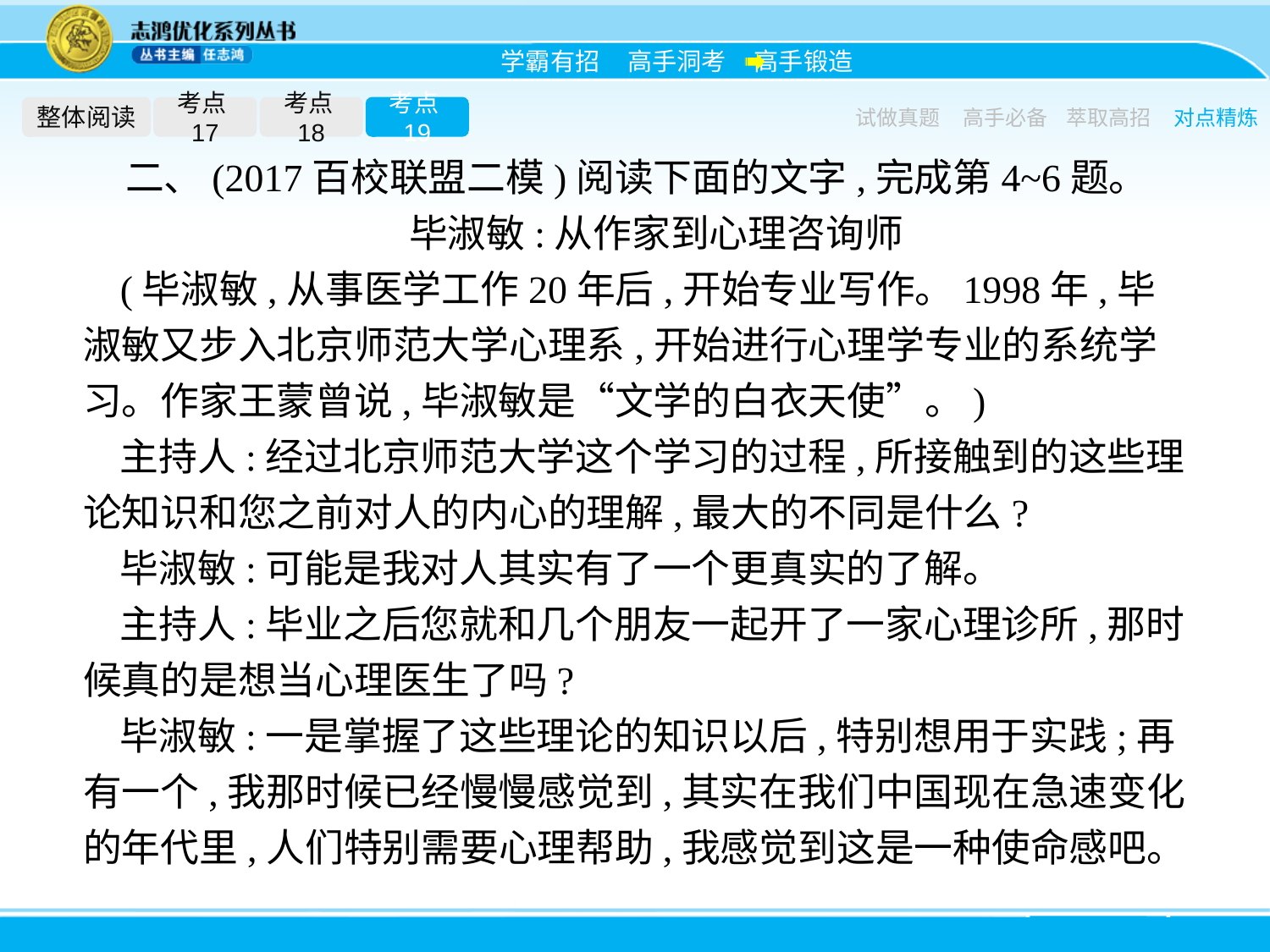

整体阅读
考点17
考点18
考点19
试做真题
高手必备
萃取高招
对点精炼
二、(2017百校联盟二模)阅读下面的文字,完成第4~6题。
毕淑敏:从作家到心理咨询师
(毕淑敏,从事医学工作20年后,开始专业写作。1998年,毕淑敏又步入北京师范大学心理系,开始进行心理学专业的系统学习。作家王蒙曾说,毕淑敏是“文学的白衣天使”。)
主持人:经过北京师范大学这个学习的过程,所接触到的这些理论知识和您之前对人的内心的理解,最大的不同是什么?
毕淑敏:可能是我对人其实有了一个更真实的了解。
主持人:毕业之后您就和几个朋友一起开了一家心理诊所,那时候真的是想当心理医生了吗?
毕淑敏:一是掌握了这些理论的知识以后,特别想用于实践;再有一个,我那时候已经慢慢感觉到,其实在我们中国现在急速变化的年代里,人们特别需要心理帮助,我感觉到这是一种使命感吧。